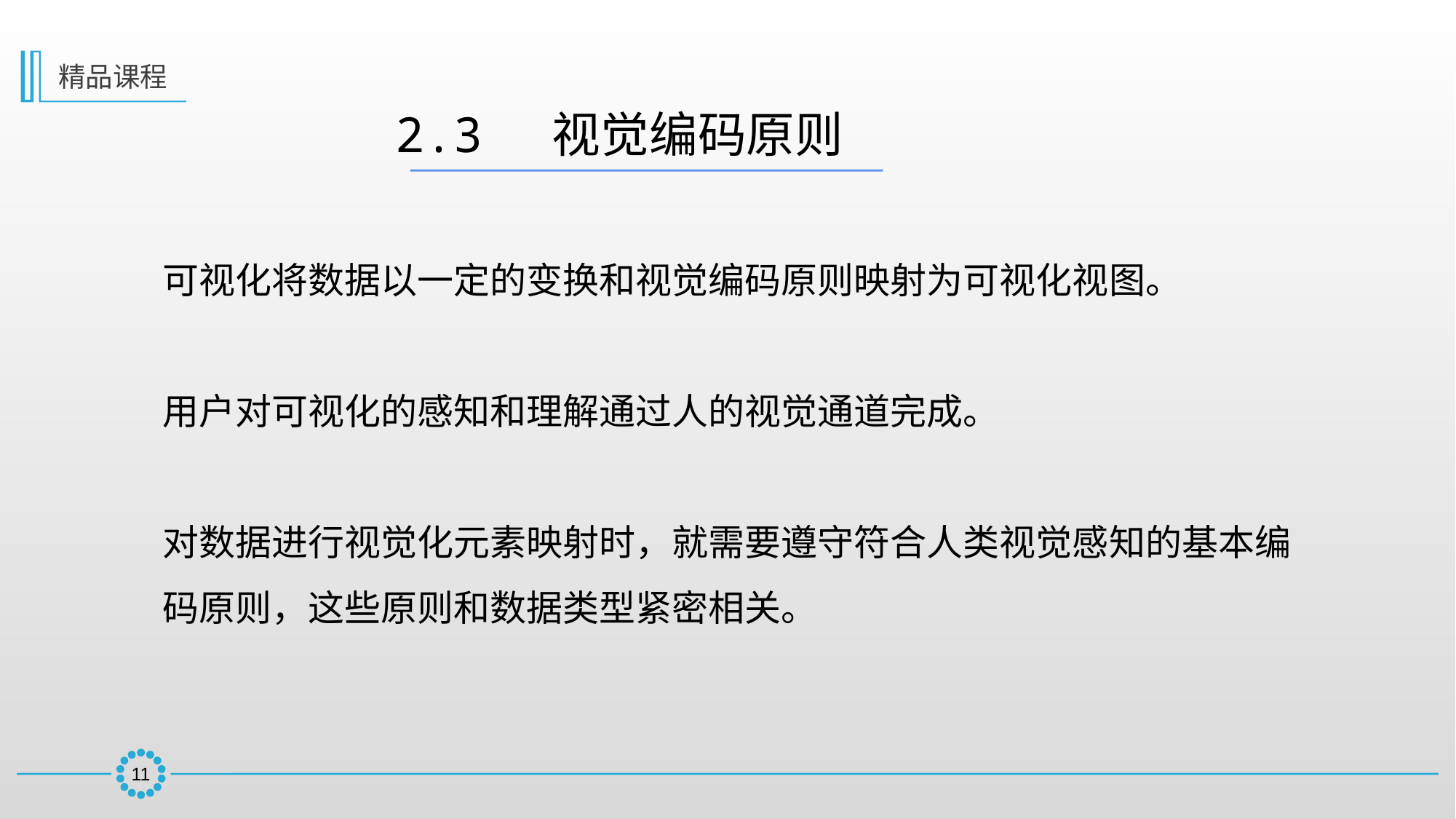

精品课程
2.3  视觉编码原则

可视化将数据以一定的变换和视觉编码原则映射为可视化视图。

用户对可视化的感知和理解通过人的视觉通道完成。

对数据进行视觉化元素映射时，就需要遵守符合人类视觉感知的基本编码原则，这些原则和数据类型紧密相关。

11